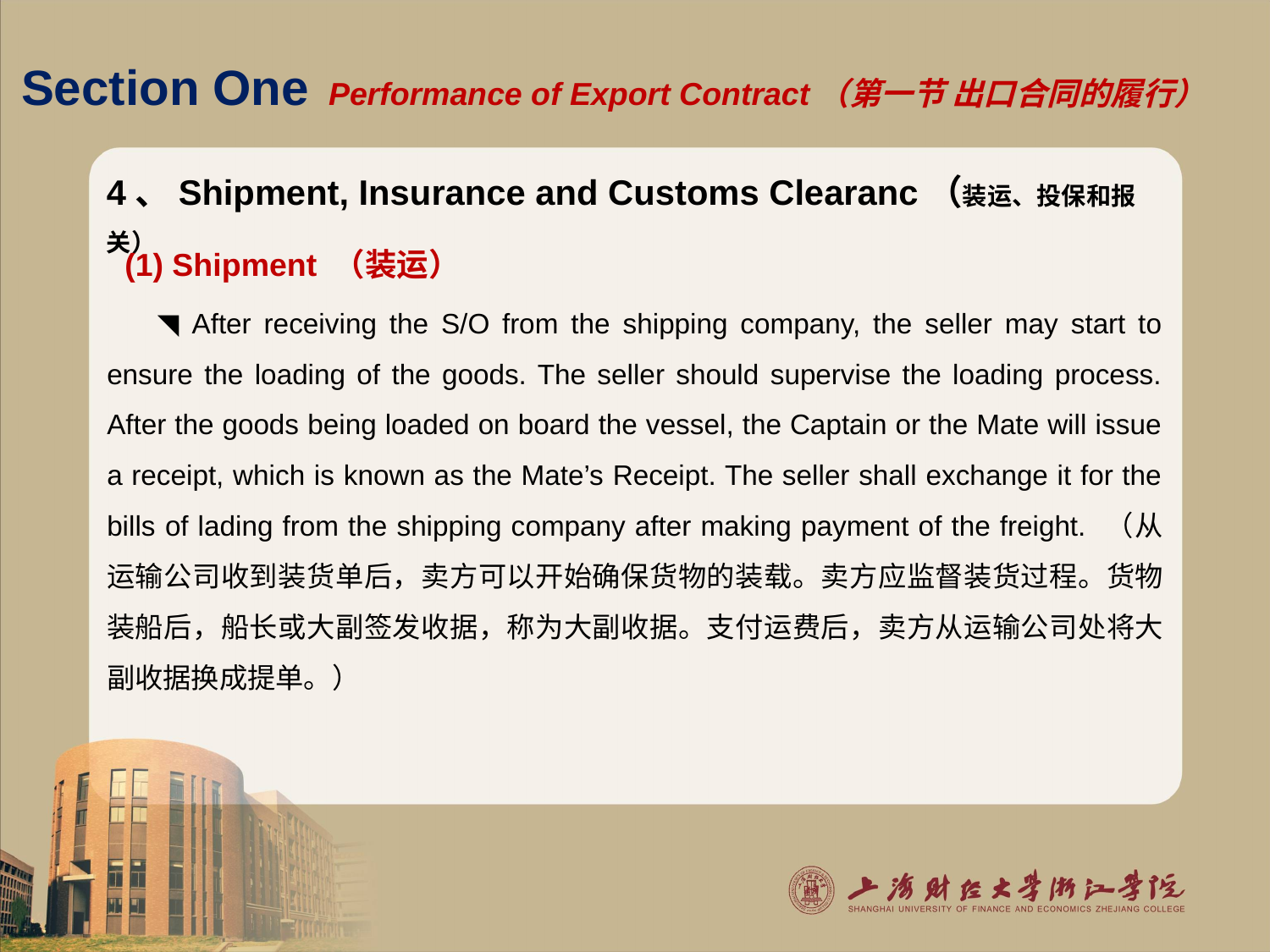

# Section One  Performance of Export Contract（第一节 出口合同的履行）
4、Shipment, Insurance and Customs Clearanc（装运、投保和报关）
  (1) Shipment （装运）
    ◥ After receiving the S/O from the shipping company, the seller may start to ensure the loading of the goods. The seller should supervise the loading process. After the goods being loaded on board the vessel, the Captain or the Mate will issue a receipt, which is known as the Mate’s Receipt. The seller shall exchange it for the bills of lading from the shipping company after making payment of the freight. （从运输公司收到装货单后，卖方可以开始确保货物的装载。卖方应监督装货过程。货物装船后，船长或大副签发收据，称为大副收据。支付运费后，卖方从运输公司处将大副收据换成提单。）